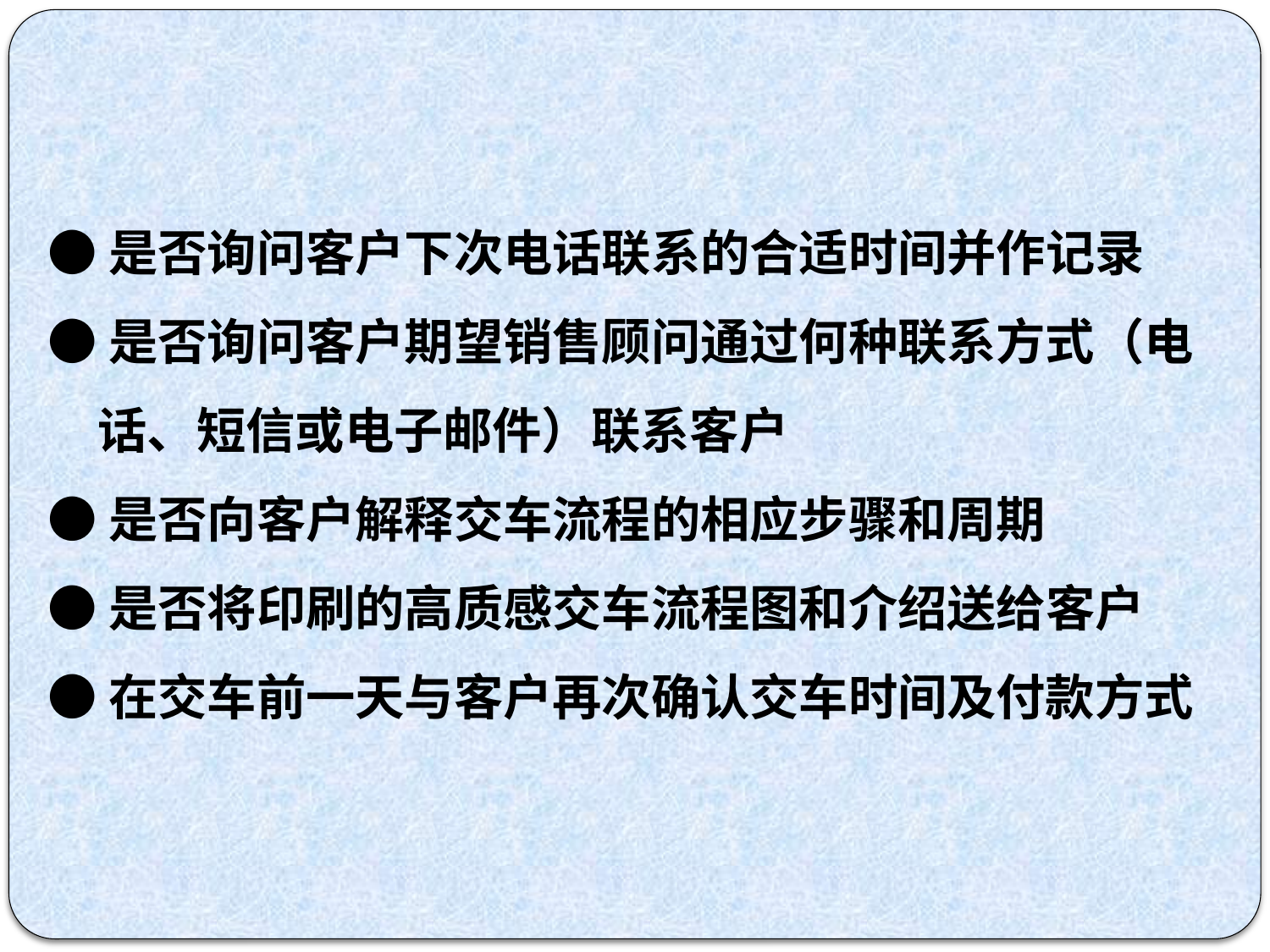

●是否询问客户下次电话联系的合适时间并作记录
●是否询问客户期望销售顾问通过何种联系方式（电话、短信或电子邮件）联系客户
●是否向客户解释交车流程的相应步骤和周期
●是否将印刷的高质感交车流程图和介绍送给客户
●在交车前一天与客户再次确认交车时间及付款方式